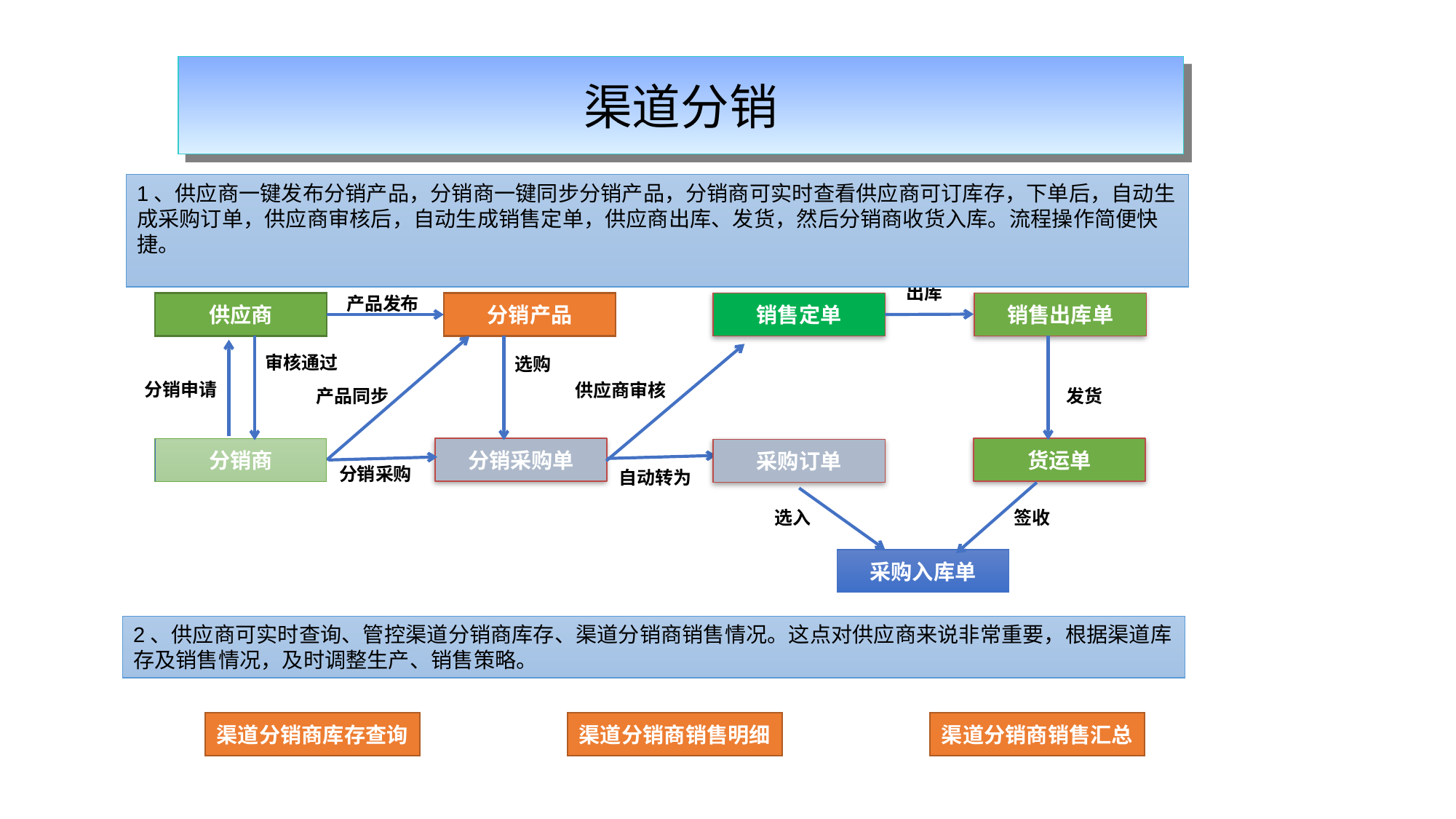

渠道分销
1、供应商一键发布分销产品，分销商一键同步分销产品，分销商可实时查看供应商可订库存，下单后，自动生成采购订单，供应商审核后，自动生成销售定单，供应商出库、发货，然后分销商收货入库。流程操作简便快捷。

出库
产品发布
供应商
分销产品
销售定单
销售出库单
审核通过
选购
分销申请
供应商审核
产品同步
发货
分销商
分销采购单
货运单
采购订单
分销采购
自动转为
选入
签收
采购入库单
2、供应商可实时查询、管控渠道分销商库存、渠道分销商销售情况。这点对供应商来说非常重要，根据渠道库存及销售情况，及时调整生产、销售策略。
渠道分销商库存查询
渠道分销商销售明细
渠道分销商销售汇总